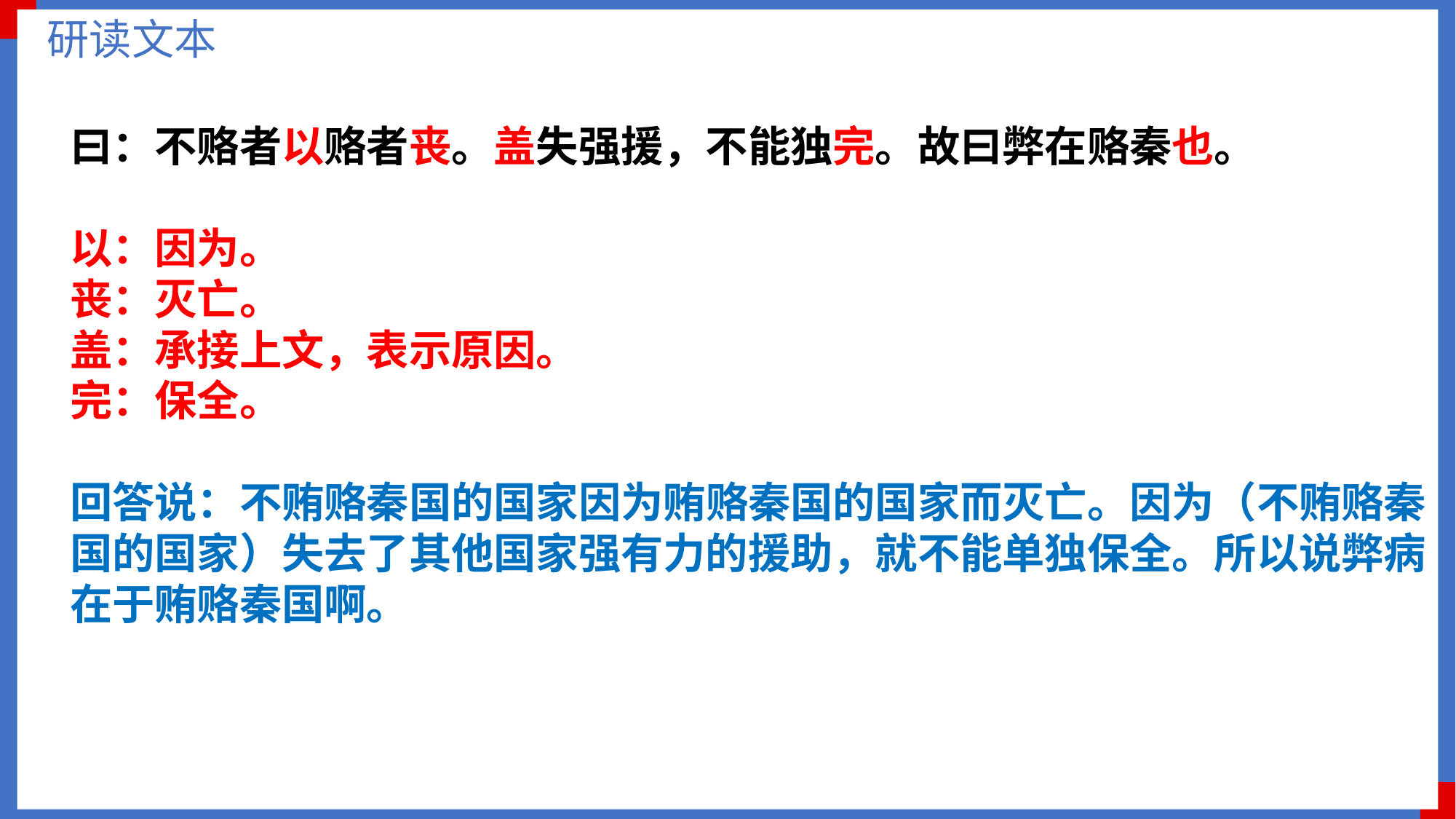

研读文本
曰：不赂者以赂者丧。盖失强援，不能独完。故曰弊在赂秦也。

以：因为。
丧：灭亡。
盖：承接上文，表示原因。
完：保全。

回答说：不贿赂秦国的国家因为贿赂秦国的国家而灭亡。因为（不贿赂秦国的国家）失去了其他国家强有力的援助，就不能单独保全。所以说弊病在于贿赂秦国啊。